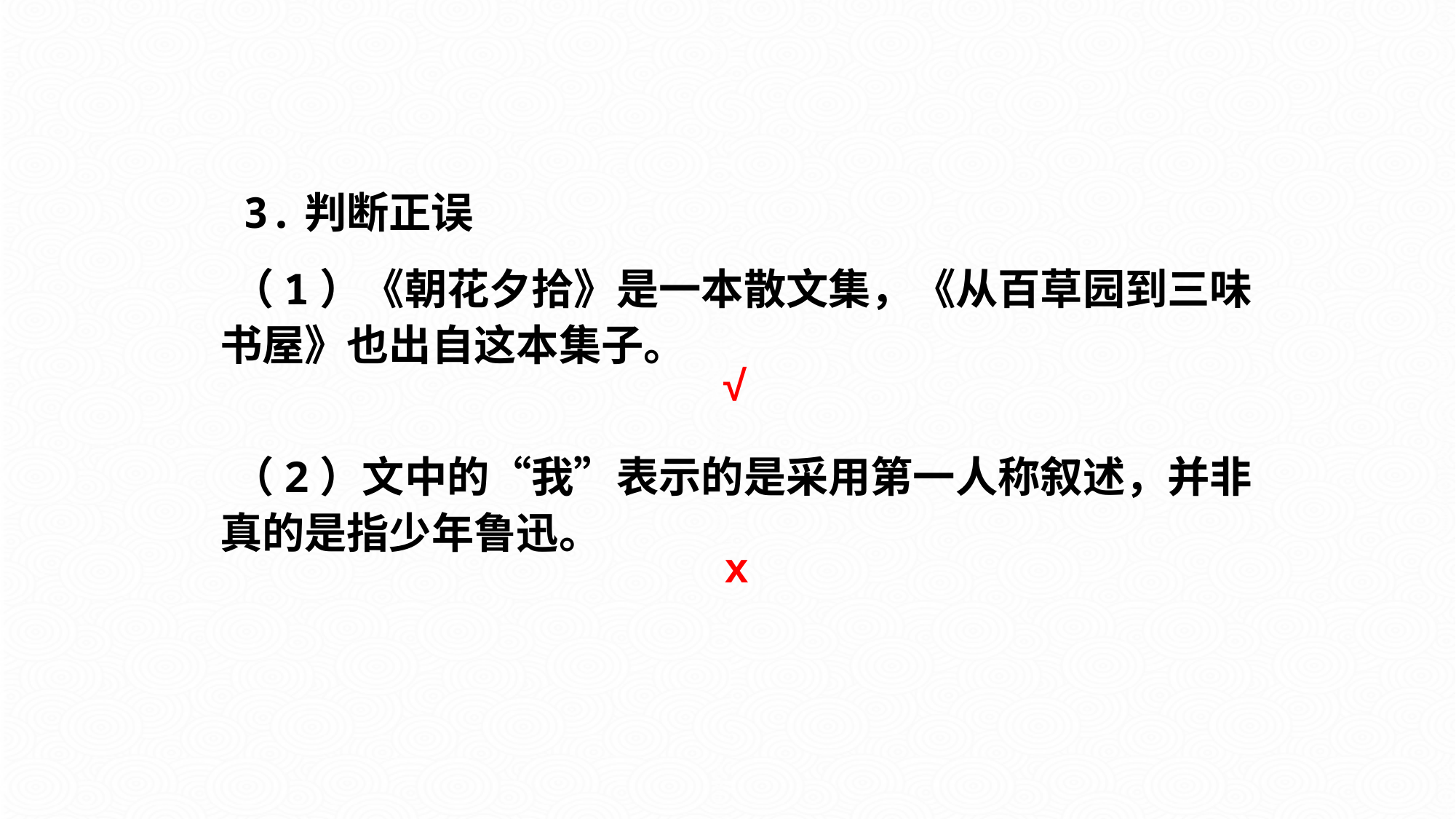

3.判断正误
   （1）《朝花夕拾》是一本散文集，《从百草园到三味书屋》也出自这本集子。

   （2）文中的“我”表示的是采用第一人称叙述，并非真的是指少年鲁迅。

√
x